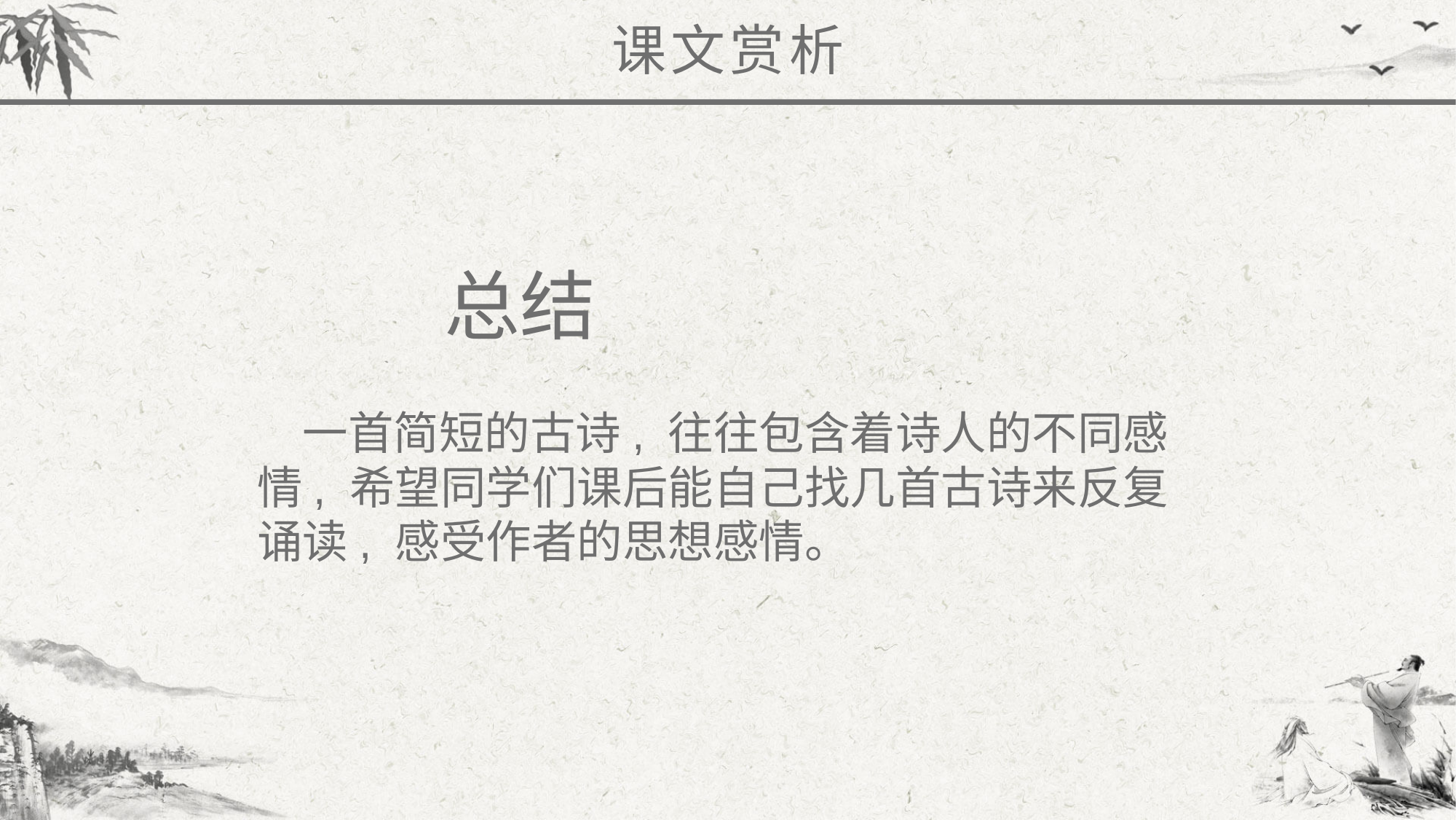

课文赏析

          总结
　一首简短的古诗, 往往包含着诗人的不同感情, 希望同学们课后能自己找几首古诗来反复诵读, 感受作者的思想感情。